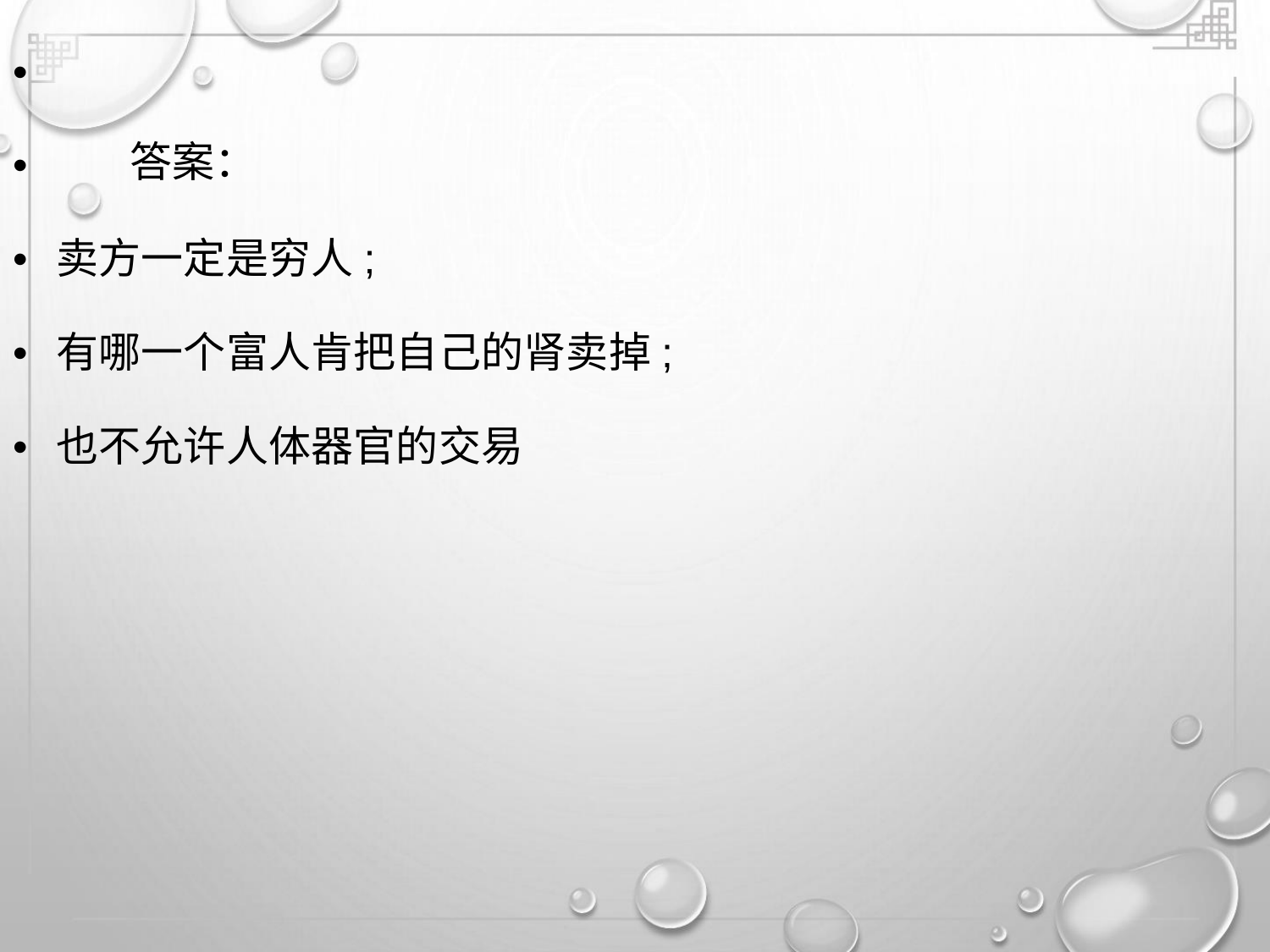

•
•
答案：
• 卖方一定是穷人;
• 有哪一个富人肯把自己的肾卖掉;
• 也不允许人体器官的交易